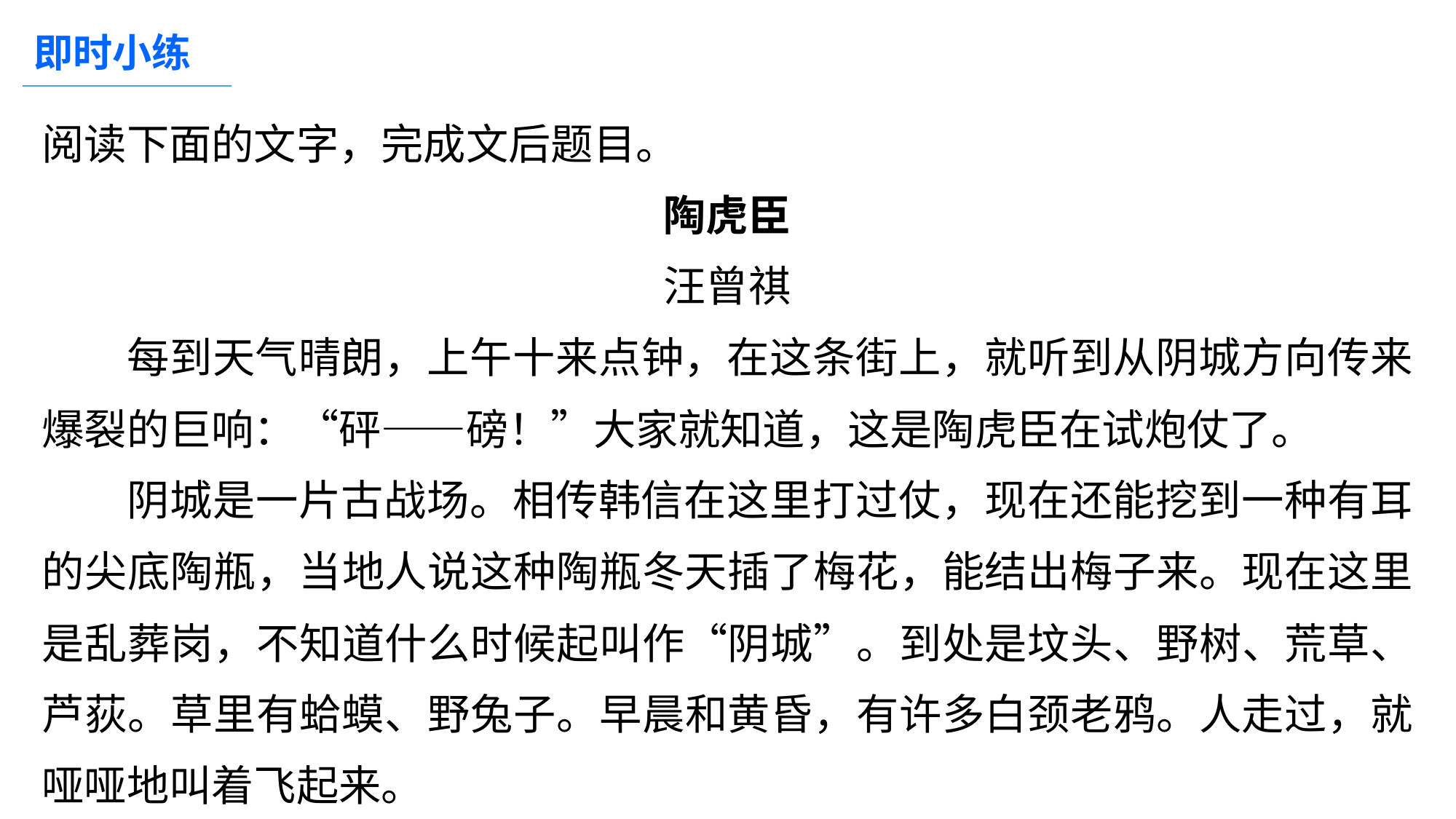

即时小练
阅读下面的文字，完成文后题目。
陶虎臣
汪曾祺
每到天气晴朗，上午十来点钟，在这条街上，就听到从阴城方向传来爆裂的巨响：“砰——磅！”大家就知道，这是陶虎臣在试炮仗了。
阴城是一片古战场。相传韩信在这里打过仗，现在还能挖到一种有耳的尖底陶瓶，当地人说这种陶瓶冬天插了梅花，能结出梅子来。现在这里是乱葬岗，不知道什么时候起叫作“阴城”。到处是坟头、野树、荒草、芦荻。草里有蛤蟆、野兔子。早晨和黄昏，有许多白颈老鸦。人走过，就哑哑地叫着飞起来。